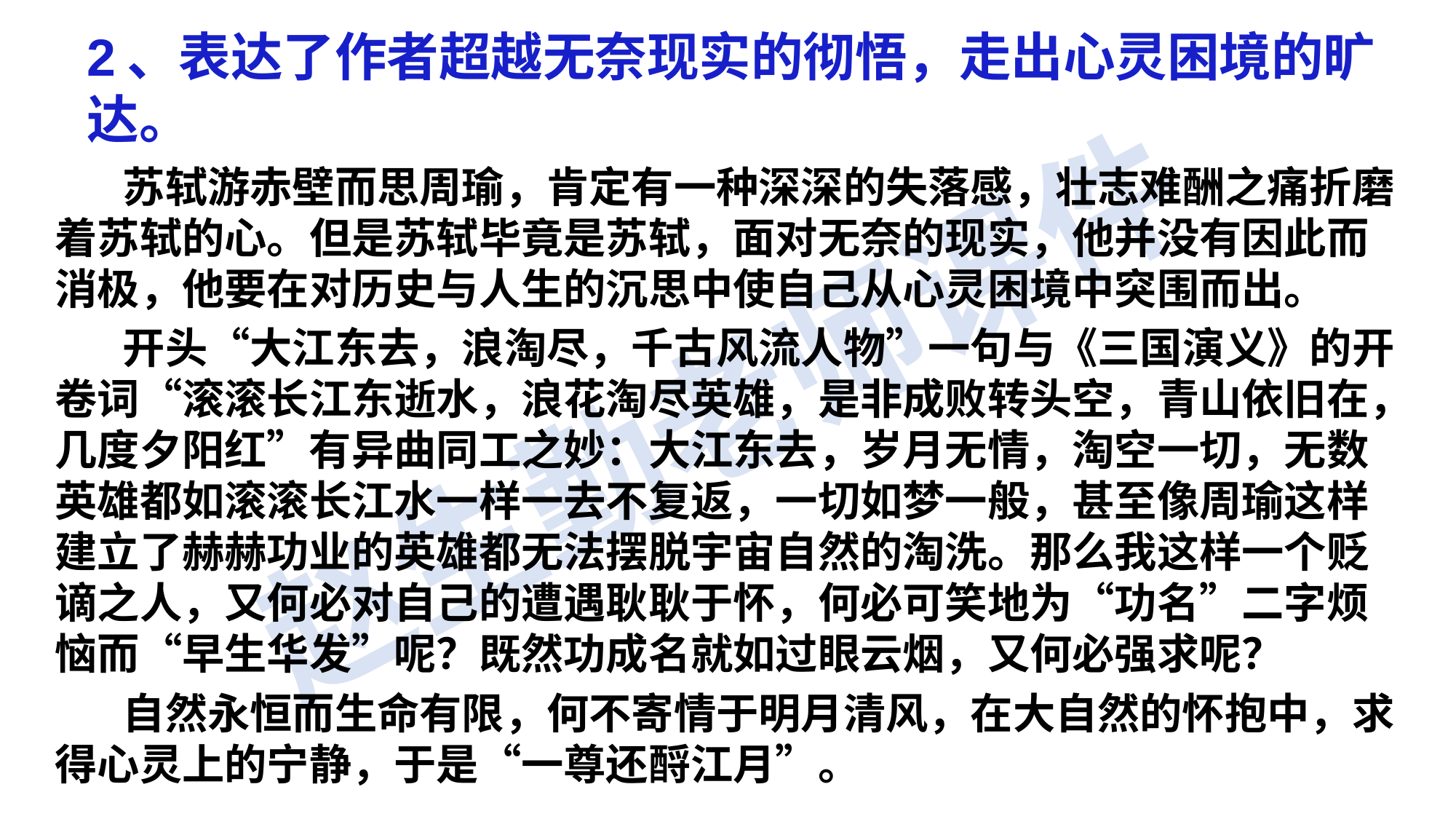

# 2、表达了作者超越无奈现实的彻悟，走出心灵困境的旷达。
      苏轼游赤壁而思周瑜，肯定有一种深深的失落感，壮志难酬之痛折磨着苏轼的心。但是苏轼毕竟是苏轼，面对无奈的现实，他并没有因此而消极，他要在对历史与人生的沉思中使自己从心灵困境中突围而出。
      开头“大江东去，浪淘尽，千古风流人物”一句与《三国演义》的开卷词“滚滚长江东逝水，浪花淘尽英雄，是非成败转头空，青山依旧在，几度夕阳红”有异曲同工之妙：大江东去，岁月无情，淘空一切，无数英雄都如滚滚长江水一样一去不复返，一切如梦一般，甚至像周瑜这样建立了赫赫功业的英雄都无法摆脱宇宙自然的淘洗。那么我这样一个贬谪之人，又何必对自己的遭遇耿耿于怀，何必可笑地为“功名”二字烦恼而“早生华发”呢？既然功成名就如过眼云烟，又何必强求呢？
      自然永恒而生命有限，何不寄情于明月清风，在大自然的怀抱中，求得心灵上的宁静，于是“一尊还酹江月”。